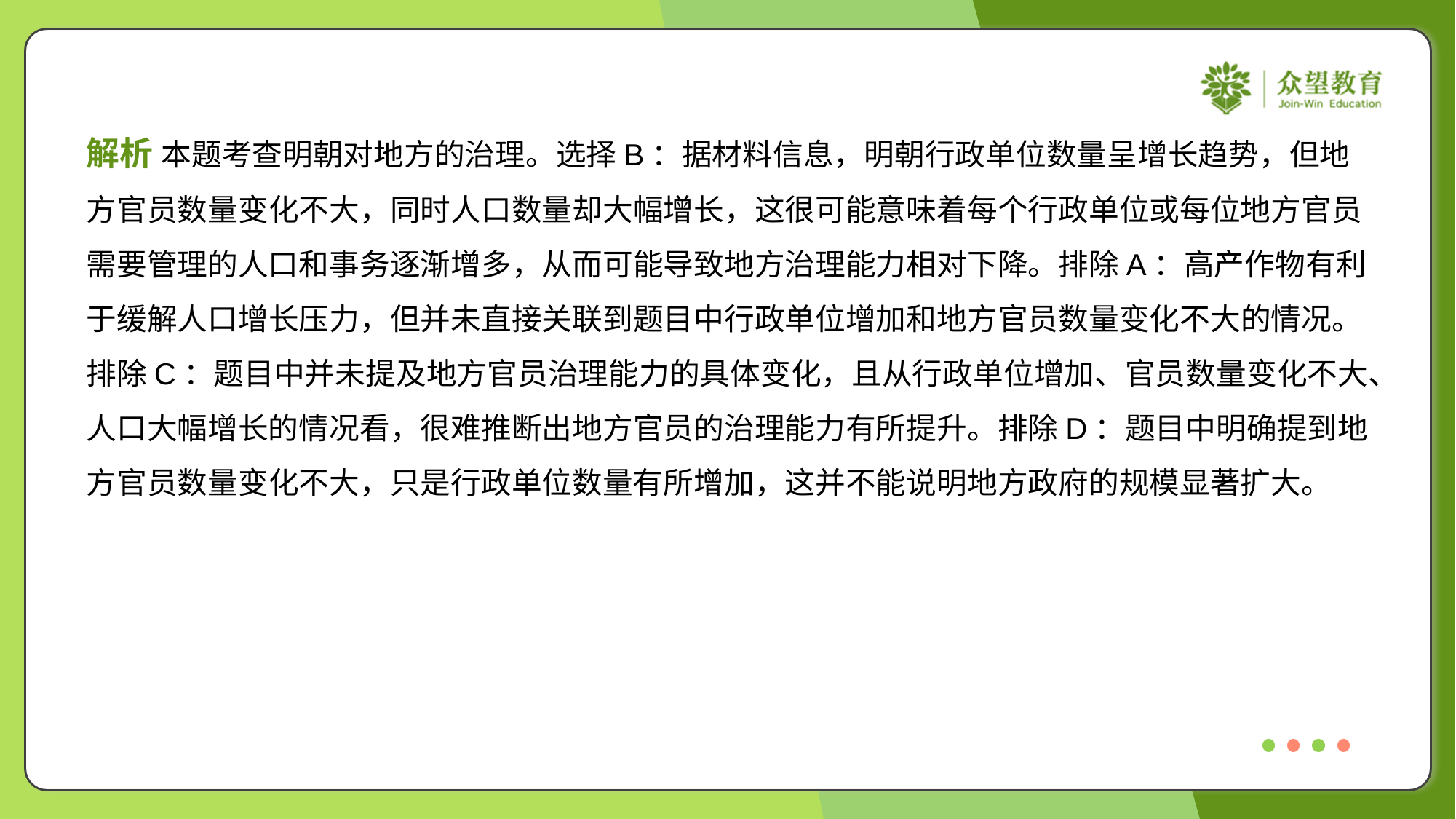

解析 本题考查明朝对地方的治理。选择B：据材料信息，明朝行政单位数量呈增长趋势，但地
方官员数量变化不大，同时人口数量却大幅增长，这很可能意味着每个行政单位或每位地方官员
需要管理的人口和事务逐渐增多，从而可能导致地方治理能力相对下降。排除A：高产作物有利
于缓解人口增长压力，但并未直接关联到题目中行政单位增加和地方官员数量变化不大的情况。
排除C：题目中并未提及地方官员治理能力的具体变化，且从行政单位增加、官员数量变化不大、
人口大幅增长的情况看，很难推断出地方官员的治理能力有所提升。排除D：题目中明确提到地
方官员数量变化不大，只是行政单位数量有所增加，这并不能说明地方政府的规模显著扩大。